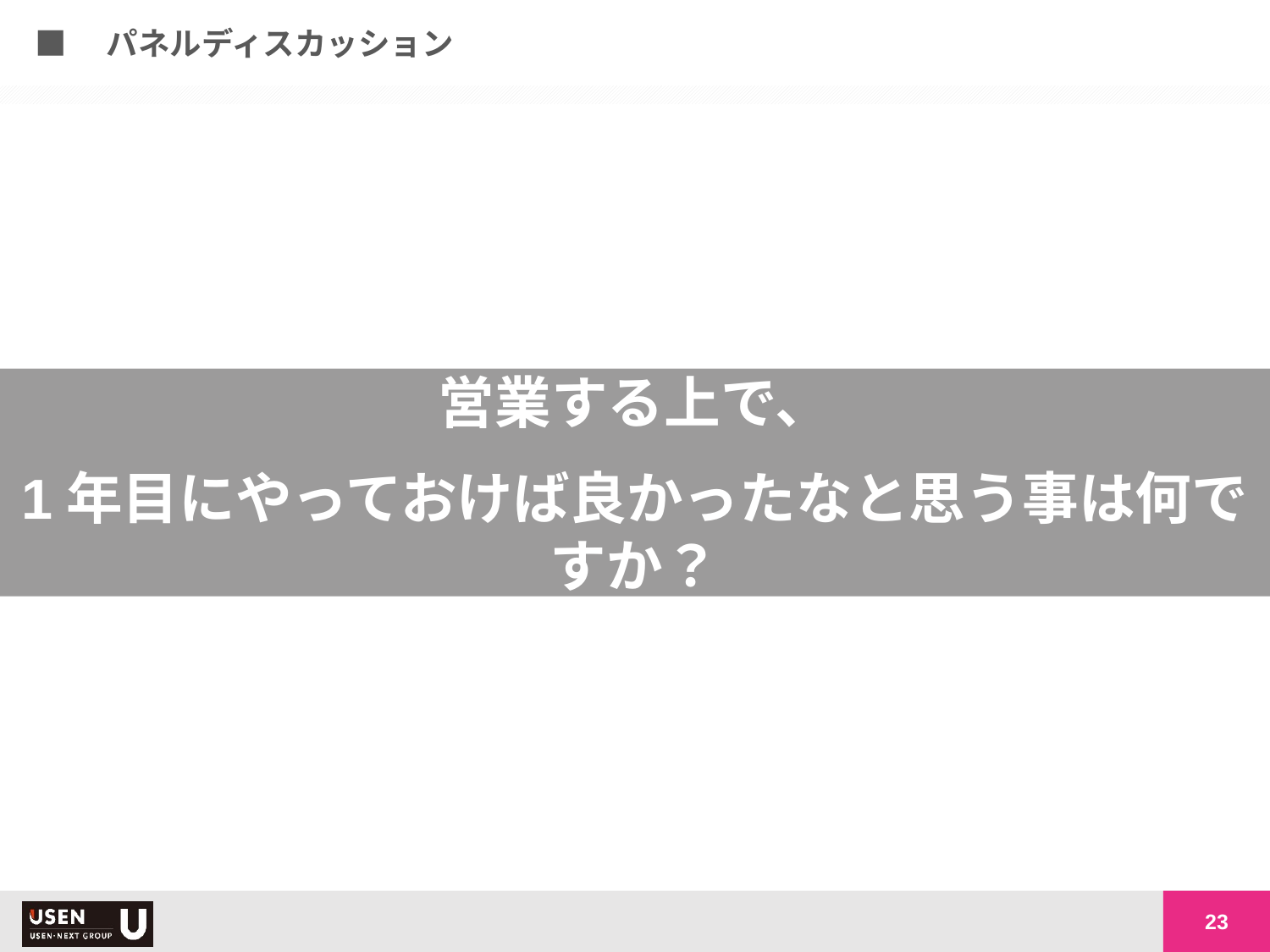

■　パネルディスカッション
営業する上で、
1年目にやっておけば良かったなと思う事は何ですか？
23